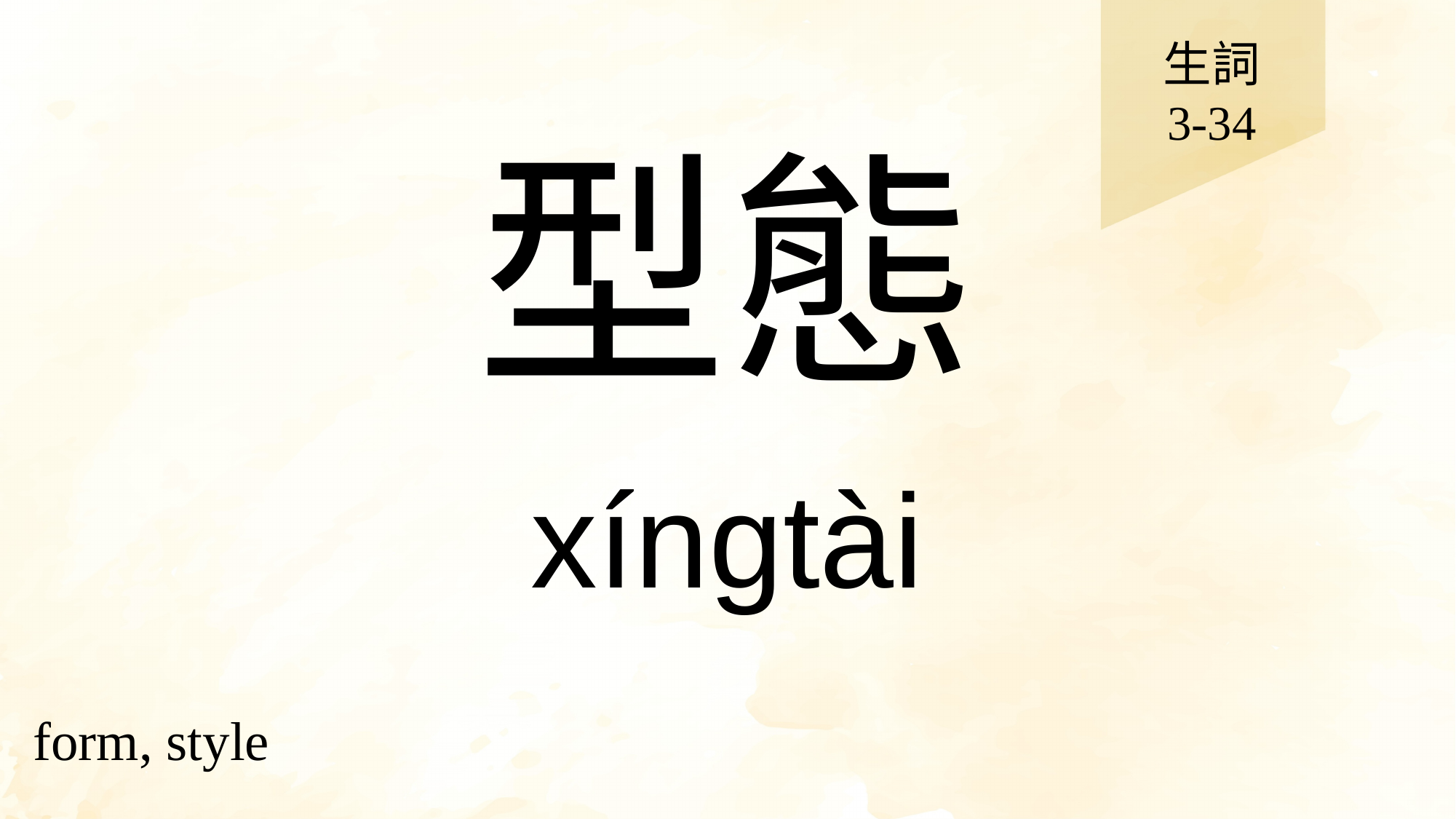

生詞
3-34
# 型態
xíngtài
form, style